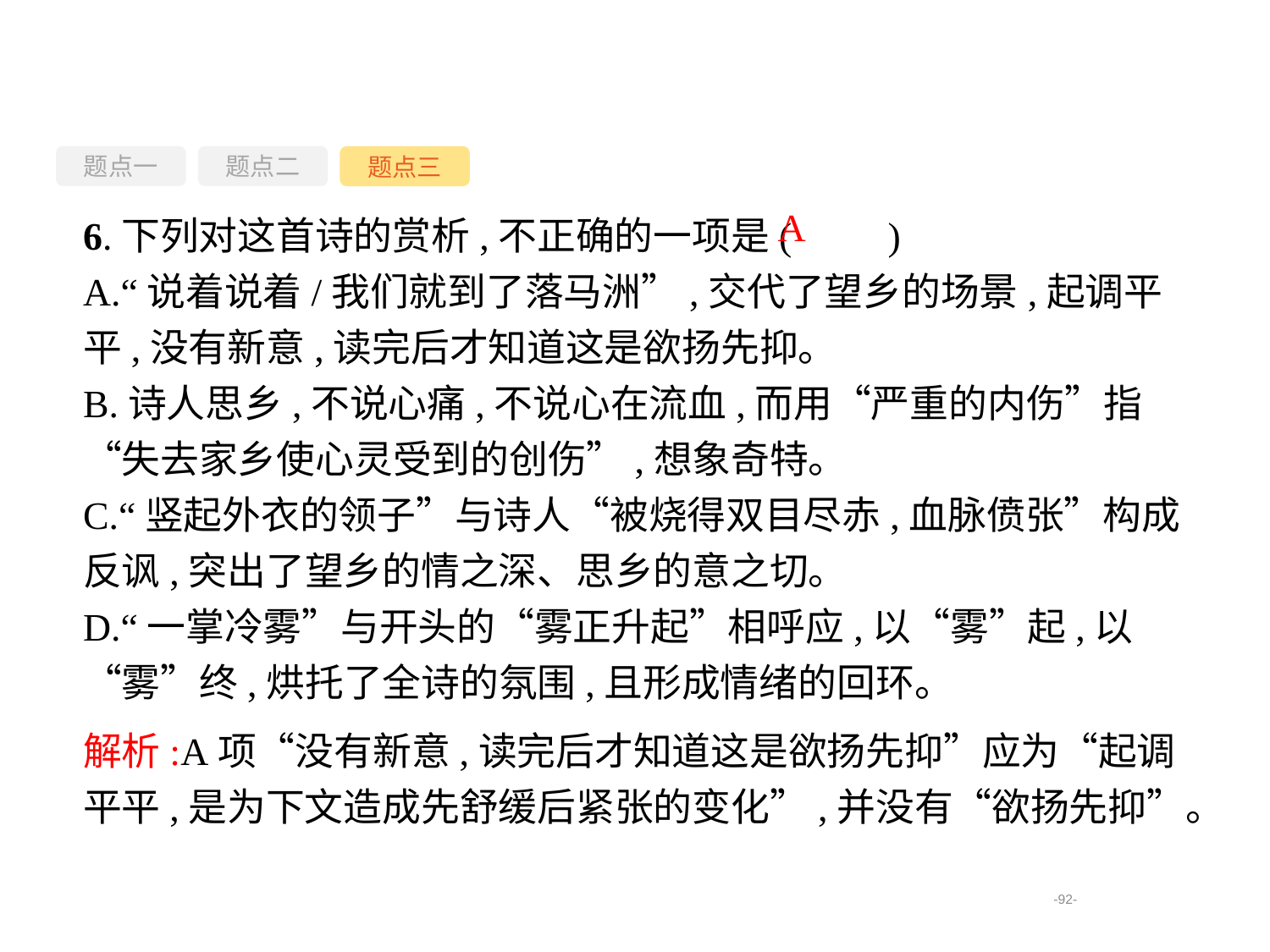

题点一
题点三
题点二
6.下列对这首诗的赏析,不正确的一项是(　　)
A.“说着说着/我们就到了落马洲”,交代了望乡的场景,起调平平,没有新意,读完后才知道这是欲扬先抑。
B.诗人思乡,不说心痛,不说心在流血,而用“严重的内伤”指“失去家乡使心灵受到的创伤”,想象奇特。
C.“竖起外衣的领子”与诗人“被烧得双目尽赤,血脉偾张”构成反讽,突出了望乡的情之深、思乡的意之切。
D.“一掌冷雾”与开头的“雾正升起”相呼应,以“雾”起,以“雾”终,烘托了全诗的氛围,且形成情绪的回环。
A
解析:A项“没有新意,读完后才知道这是欲扬先抑”应为“起调平平,是为下文造成先舒缓后紧张的变化”,并没有“欲扬先抑”。
-92-